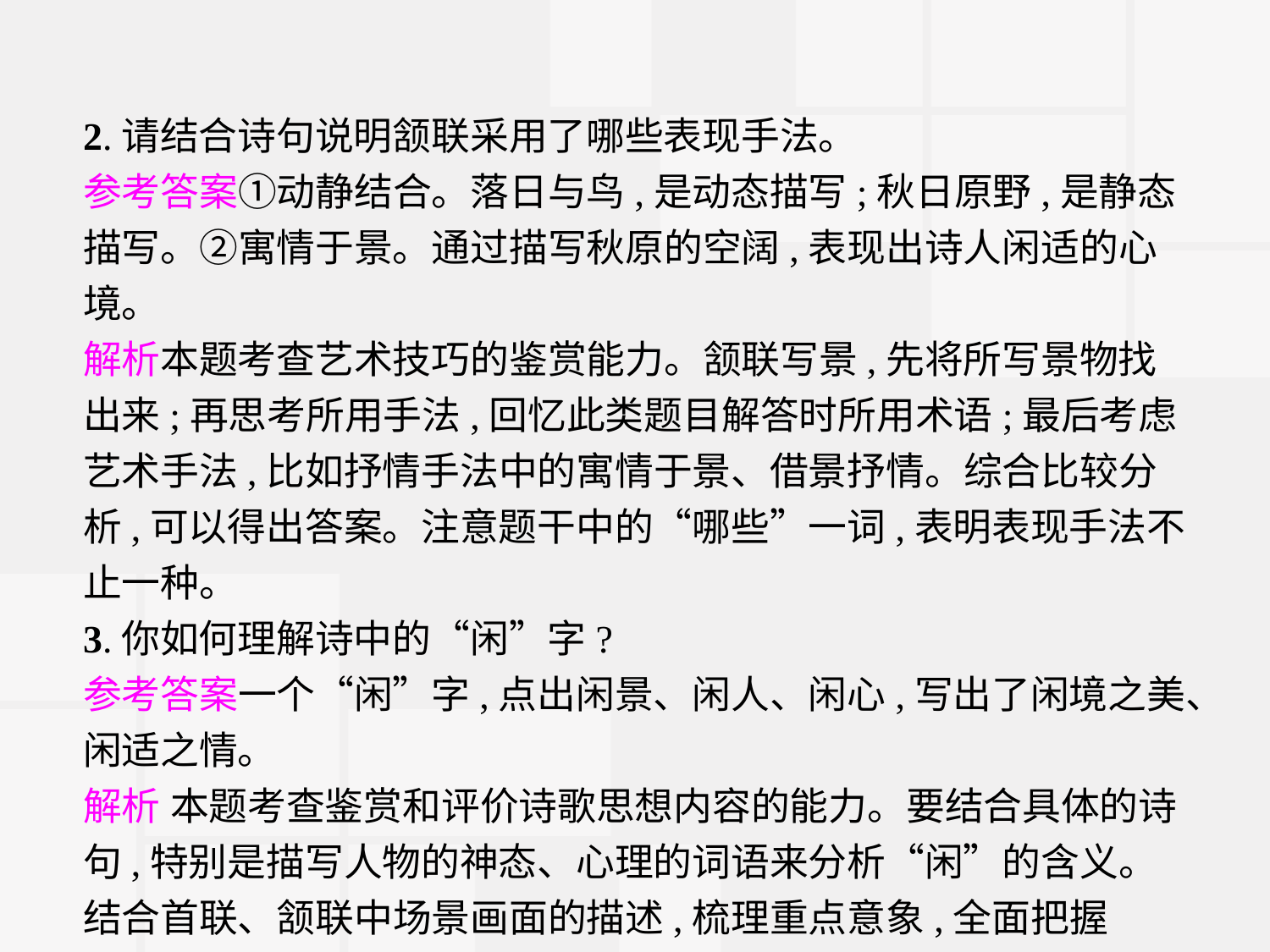

2.请结合诗句说明颔联采用了哪些表现手法。
参考答案①动静结合。落日与鸟,是动态描写;秋日原野,是静态描写。②寓情于景。通过描写秋原的空阔,表现出诗人闲适的心境。
解析本题考查艺术技巧的鉴赏能力。颔联写景,先将所写景物找出来;再思考所用手法,回忆此类题目解答时所用术语;最后考虑艺术手法,比如抒情手法中的寓情于景、借景抒情。综合比较分析,可以得出答案。注意题干中的“哪些”一词,表明表现手法不止一种。
3.你如何理解诗中的“闲”字?
参考答案一个“闲”字,点出闲景、闲人、闲心,写出了闲境之美、闲适之情。
解析 本题考查鉴赏和评价诗歌思想内容的能力。要结合具体的诗句,特别是描写人物的神态、心理的词语来分析“闲”的含义。结合首联、颔联中场景画面的描述,梳理重点意象,全面把握“闲”所涵盖的内容。